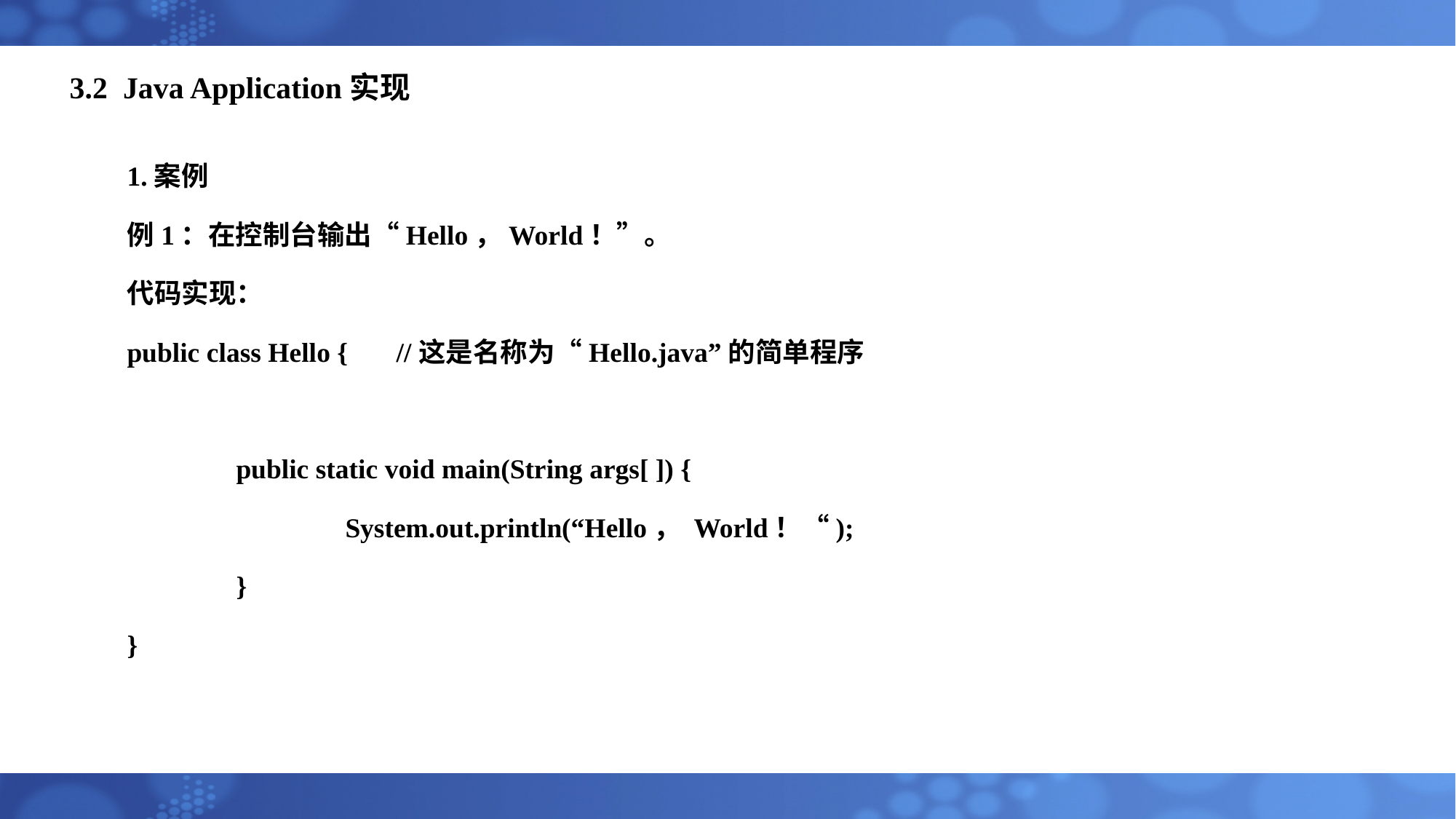

# 3.2  Java Application实现
1.案例
例1：在控制台输出“Hello，World！”。
代码实现：
public class Hello {       //这是名称为“Hello.java”的简单程序

	public static void main(String args[ ]) {
		System.out.println(“Hello， World！“);
 	}
}